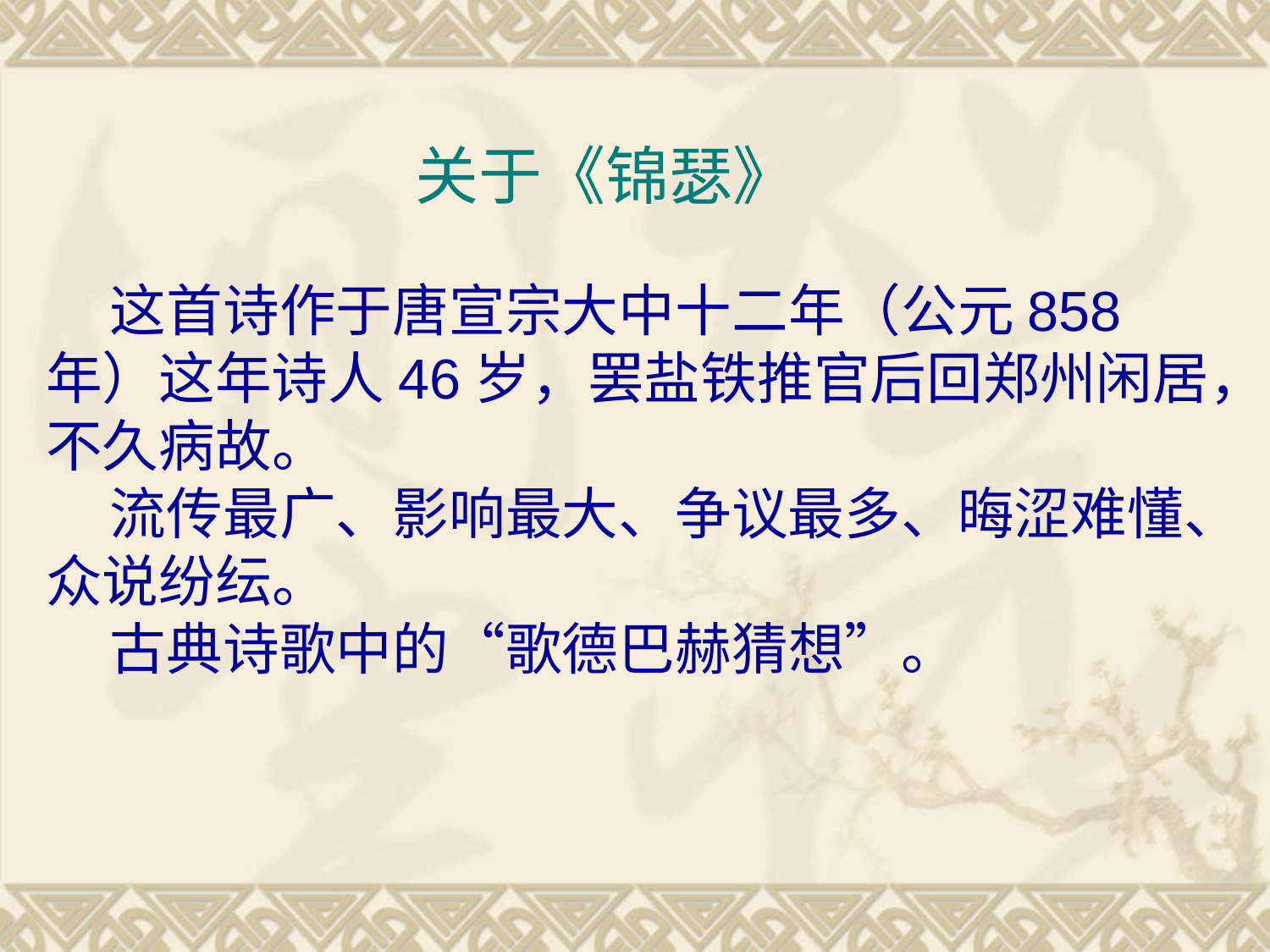

# 关于《锦瑟》
    这首诗作于唐宣宗大中十二年（公元858年）这年诗人46岁，罢盐铁推官后回郑州闲居，不久病故。
    流传最广、影响最大、争议最多、晦涩难懂、众说纷纭。
    古典诗歌中的“歌德巴赫猜想”。